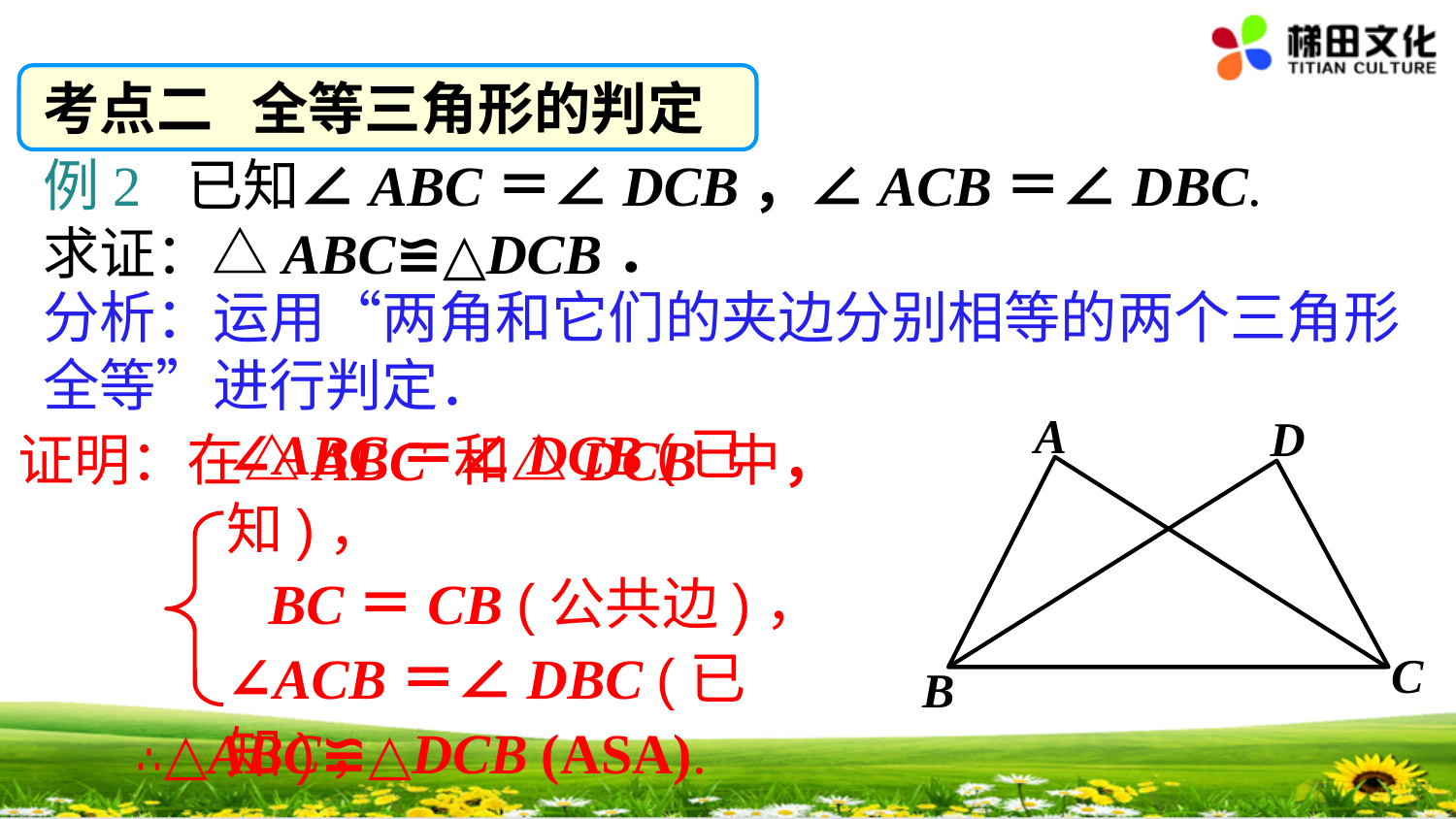

考点二   全等三角形的判定
例2  已知∠ABC＝∠DCB，∠ACB＝∠DBC.
求证：△ABC≌△DCB．
分析：运用“两角和它们的夹边分别相等的两个三角形全等”进行判定．
A
D

C
B
证明：在△ABC 和△DCB 中，
∠ABC＝∠DCB (已知)，
   BC＝CB (公共边)，
∠ACB＝∠DBC (已知)，

∴△ABC≌△DCB (ASA).